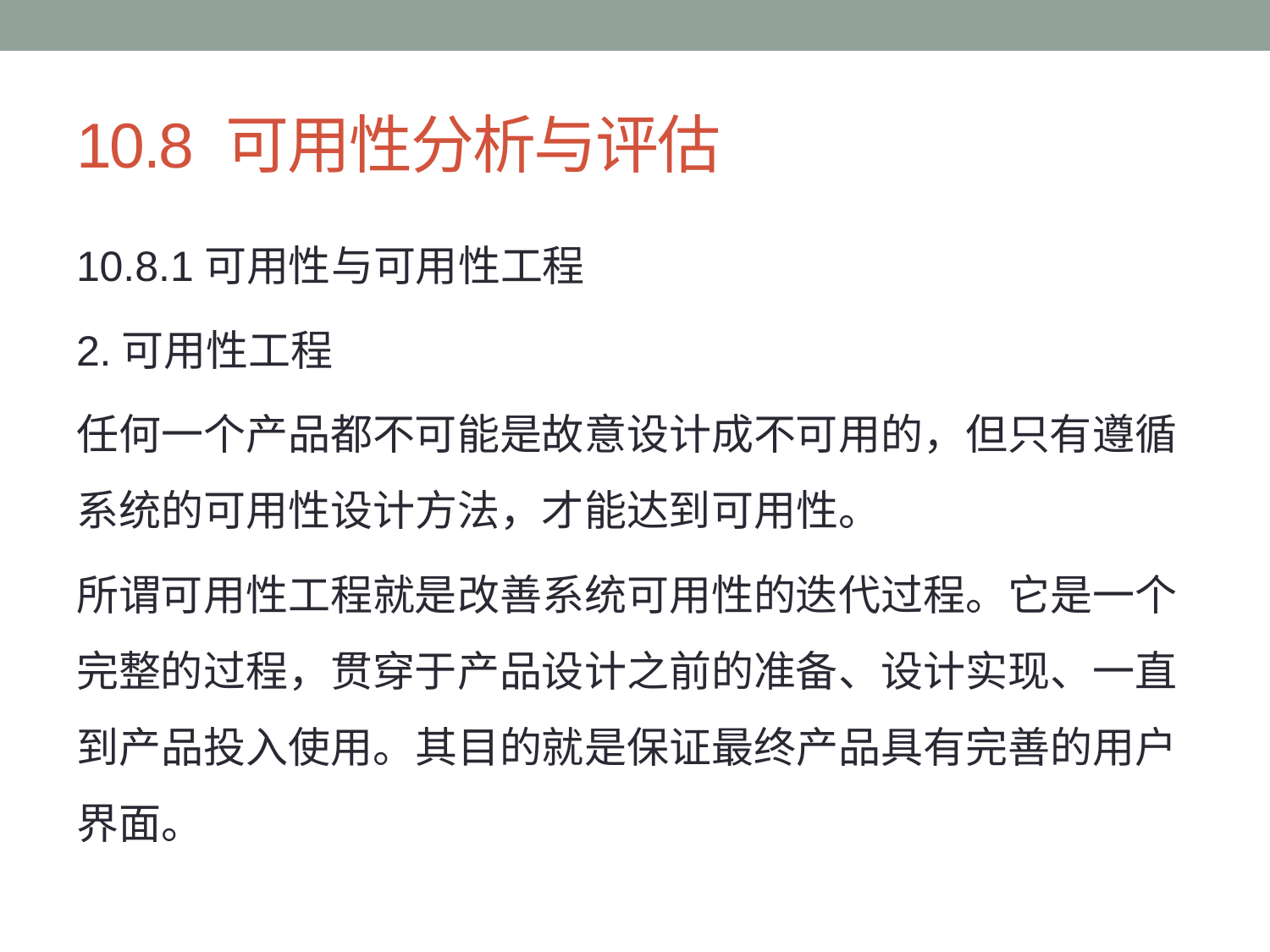

# 10.8 可用性分析与评估
10.8.1可用性与可用性工程
2.可用性工程
任何一个产品都不可能是故意设计成不可用的，但只有遵循系统的可用性设计方法，才能达到可用性。
所谓可用性工程就是改善系统可用性的迭代过程。它是一个完整的过程，贯穿于产品设计之前的准备、设计实现、一直到产品投入使用。其目的就是保证最终产品具有完善的用户界面。